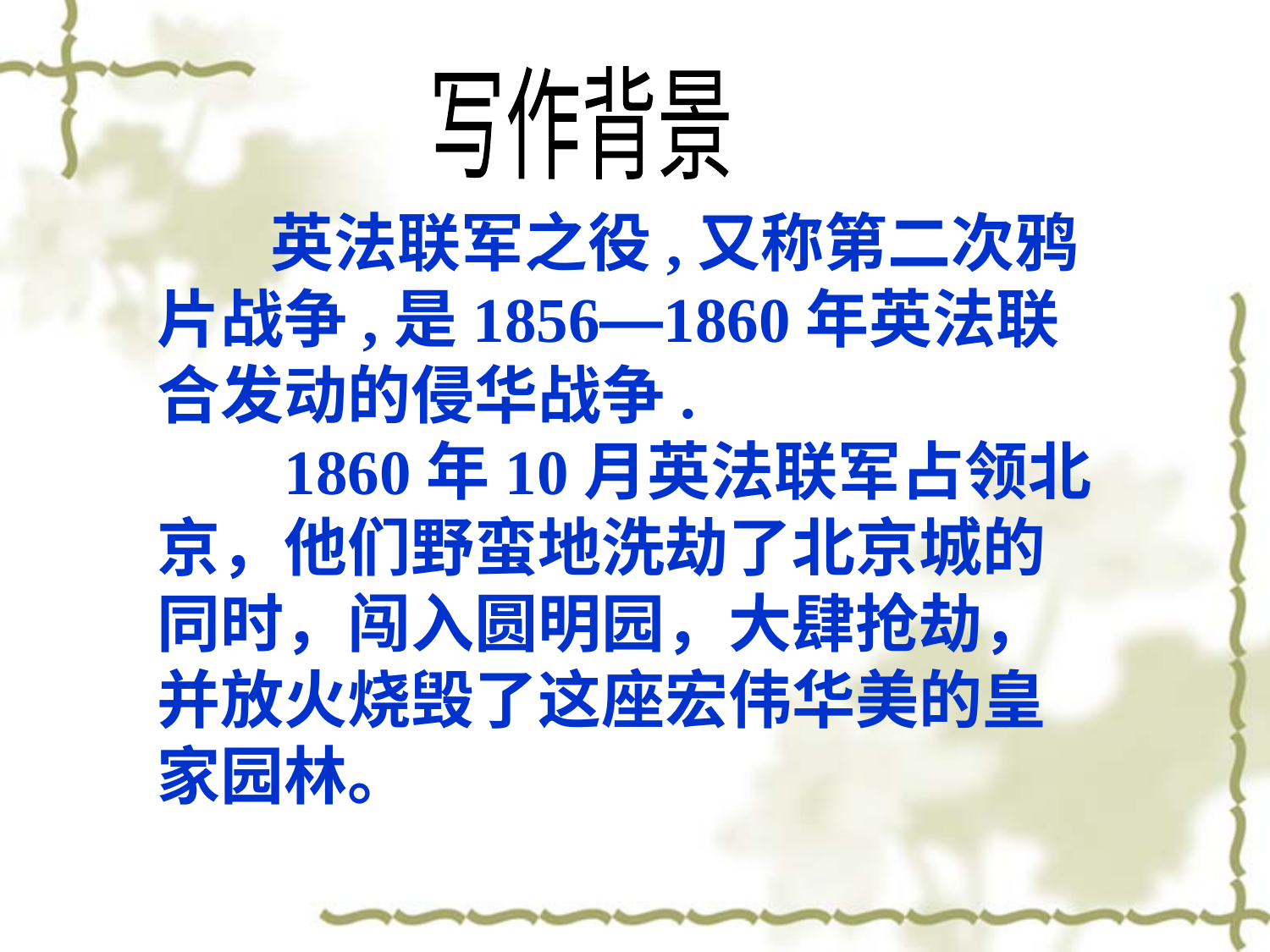

写作背景
         英法联军之役,又称第二次鸦片战争,是1856—1860年英法联合发动的侵华战争.
        1860年10月英法联军占领北京，他们野蛮地洗劫了北京城的同时，闯入圆明园，大肆抢劫，并放火烧毁了这座宏伟华美的皇家园林。Zxx···k